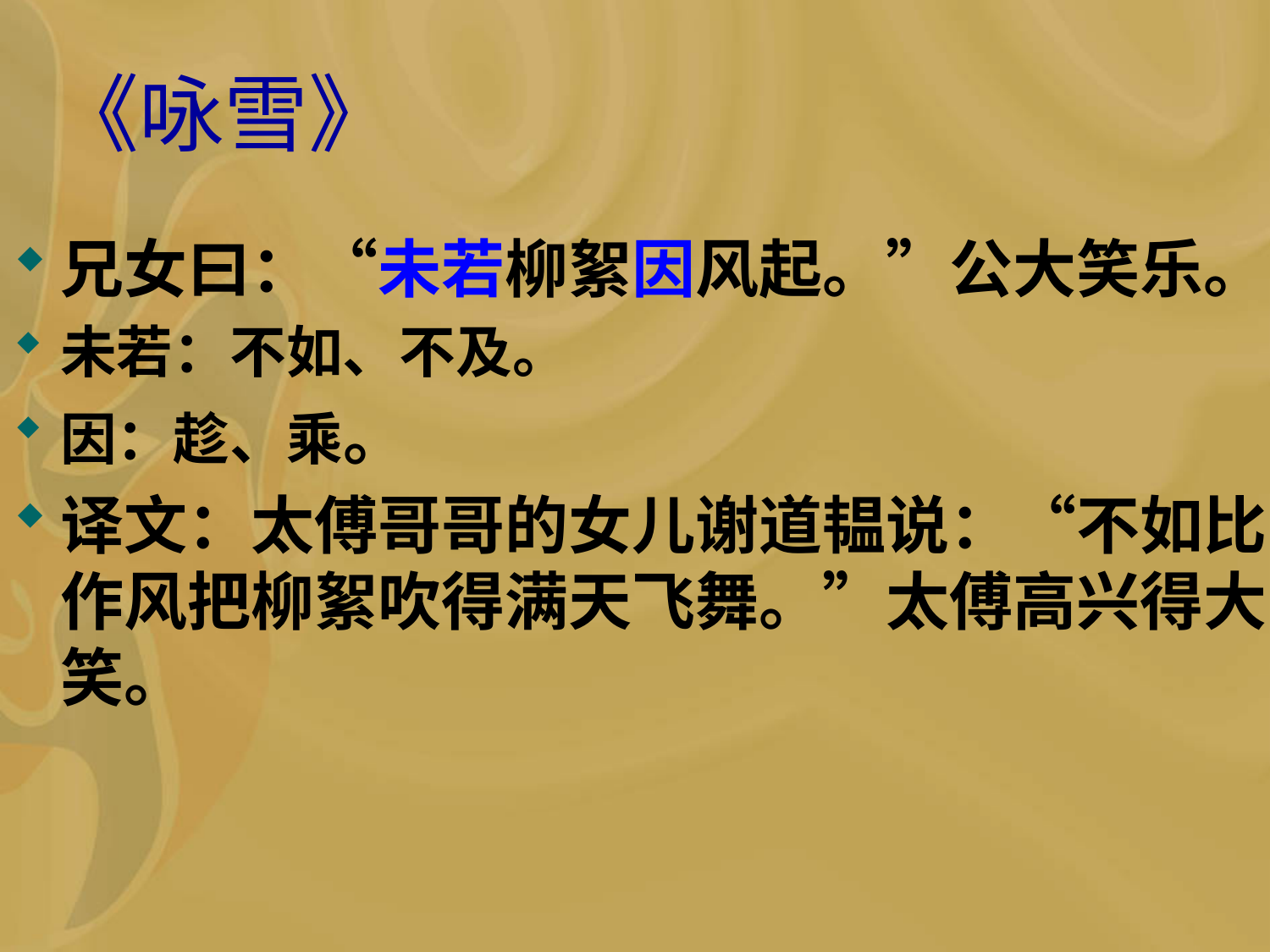

# 《咏雪》
兄女曰：“未若柳絮因风起。”公大笑乐。
未若：不如、不及。
因：趁、乘。
译文：太傅哥哥的女儿谢道韫说：“不如比作风把柳絮吹得满天飞舞。”太傅高兴得大笑。